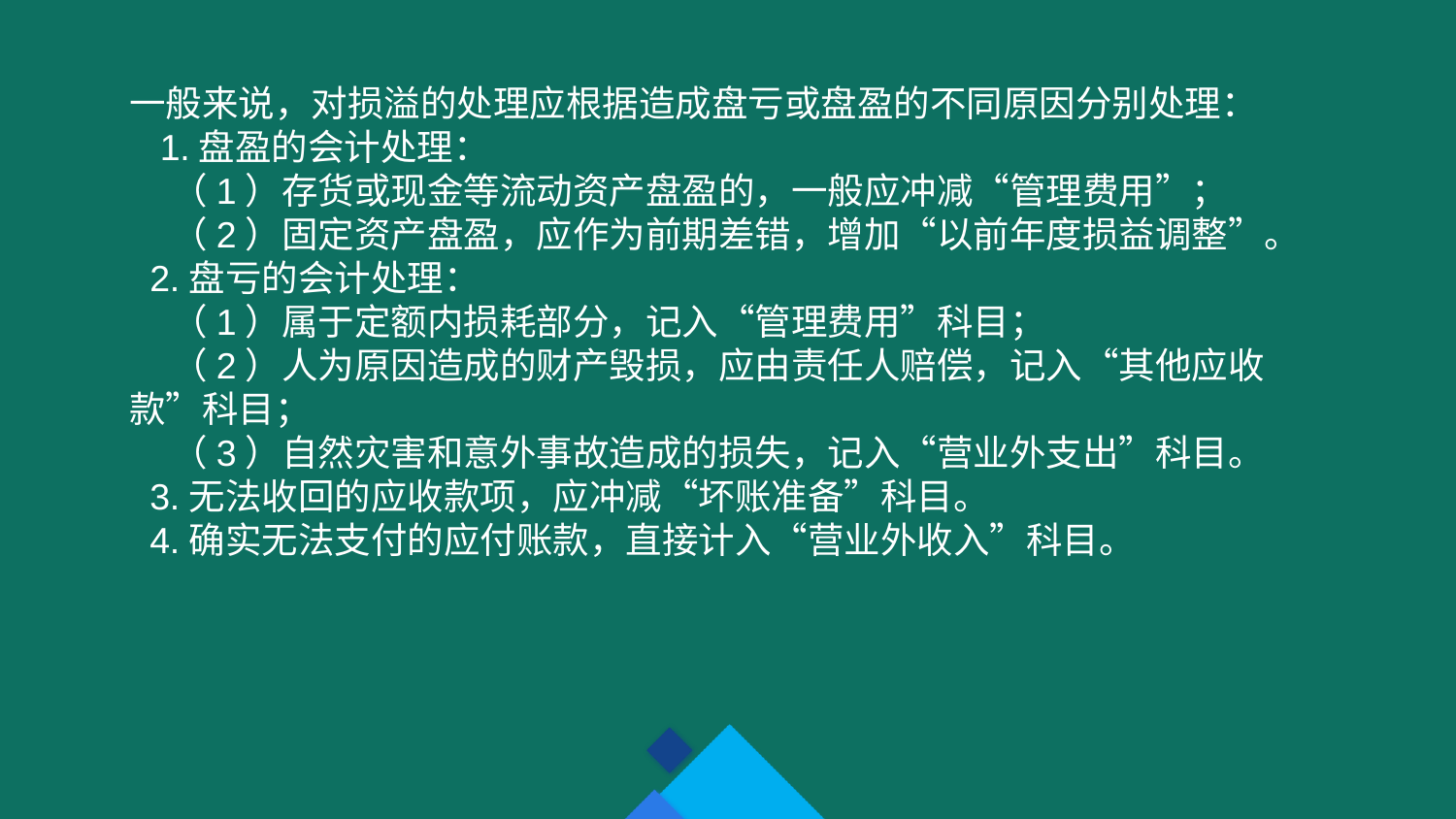

一般来说，对损溢的处理应根据造成盘亏或盘盈的不同原因分别处理：
   1.盘盈的会计处理：
    （1）存货或现金等流动资产盘盈的，一般应冲减“管理费用”；
    （2）固定资产盘盈，应作为前期差错，增加“以前年度损益调整”。
  2.盘亏的会计处理：
    （1）属于定额内损耗部分，记入“管理费用”科目；
    （2）人为原因造成的财产毁损，应由责任人赔偿，记入“其他应收款”科目；
    （3）自然灾害和意外事故造成的损失，记入“营业外支出”科目。
  3.无法收回的应收款项，应冲减“坏账准备”科目。
  4.确实无法支付的应付账款，直接计入“营业外收入”科目。